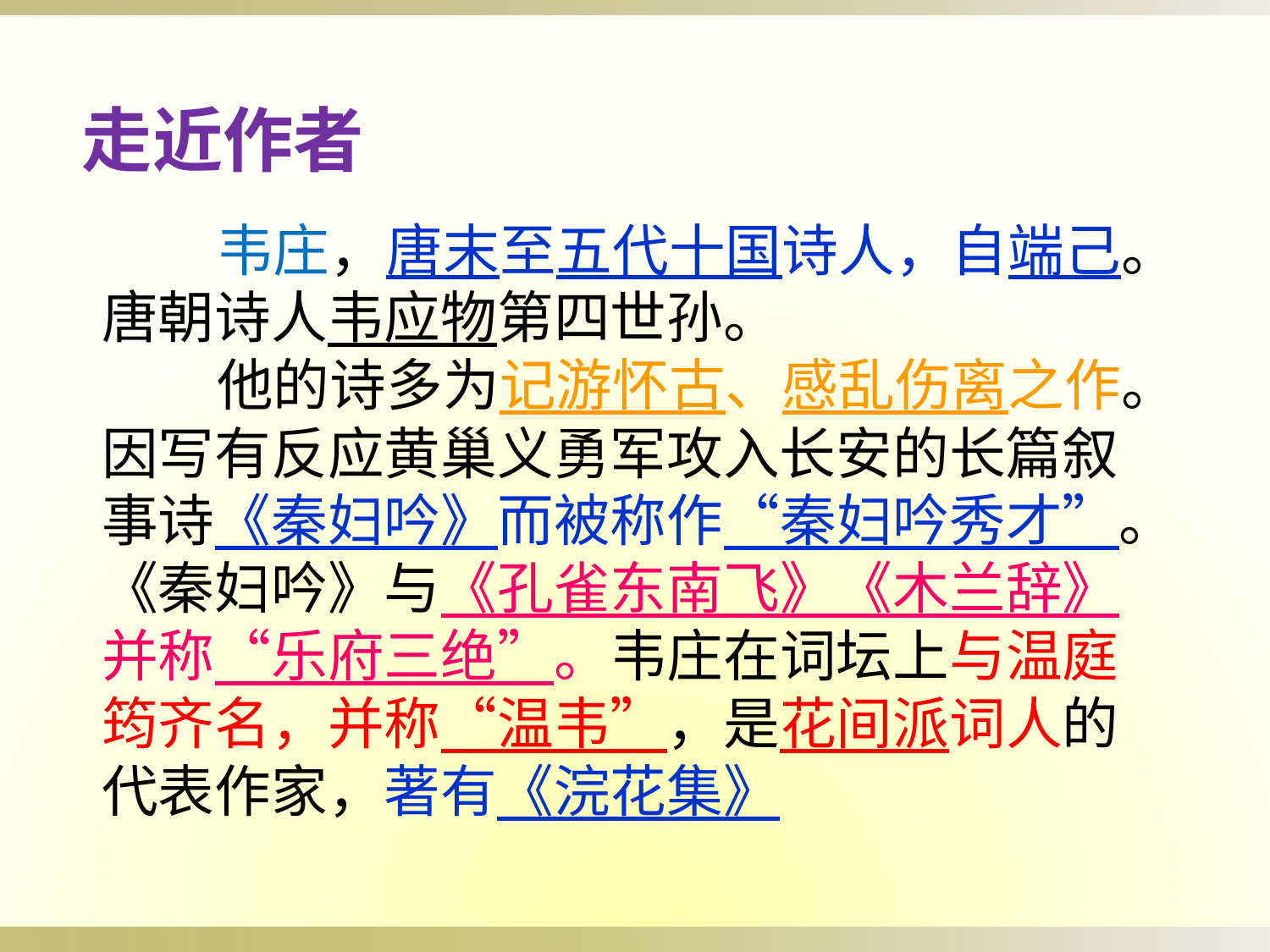

走近作者
        韦庄，唐末至五代十国诗人，自端己。唐朝诗人韦应物第四世孙。
        他的诗多为记游怀古、感乱伤离之作。因写有反应黄巢义勇军攻入长安的长篇叙事诗《秦妇吟》而被称作“秦妇吟秀才”。《秦妇吟》与《孔雀东南飞》《木兰辞》并称“乐府三绝”。韦庄在词坛上与温庭筠齐名，并称“温韦”，是花间派词人的代表作家，著有《浣花集》